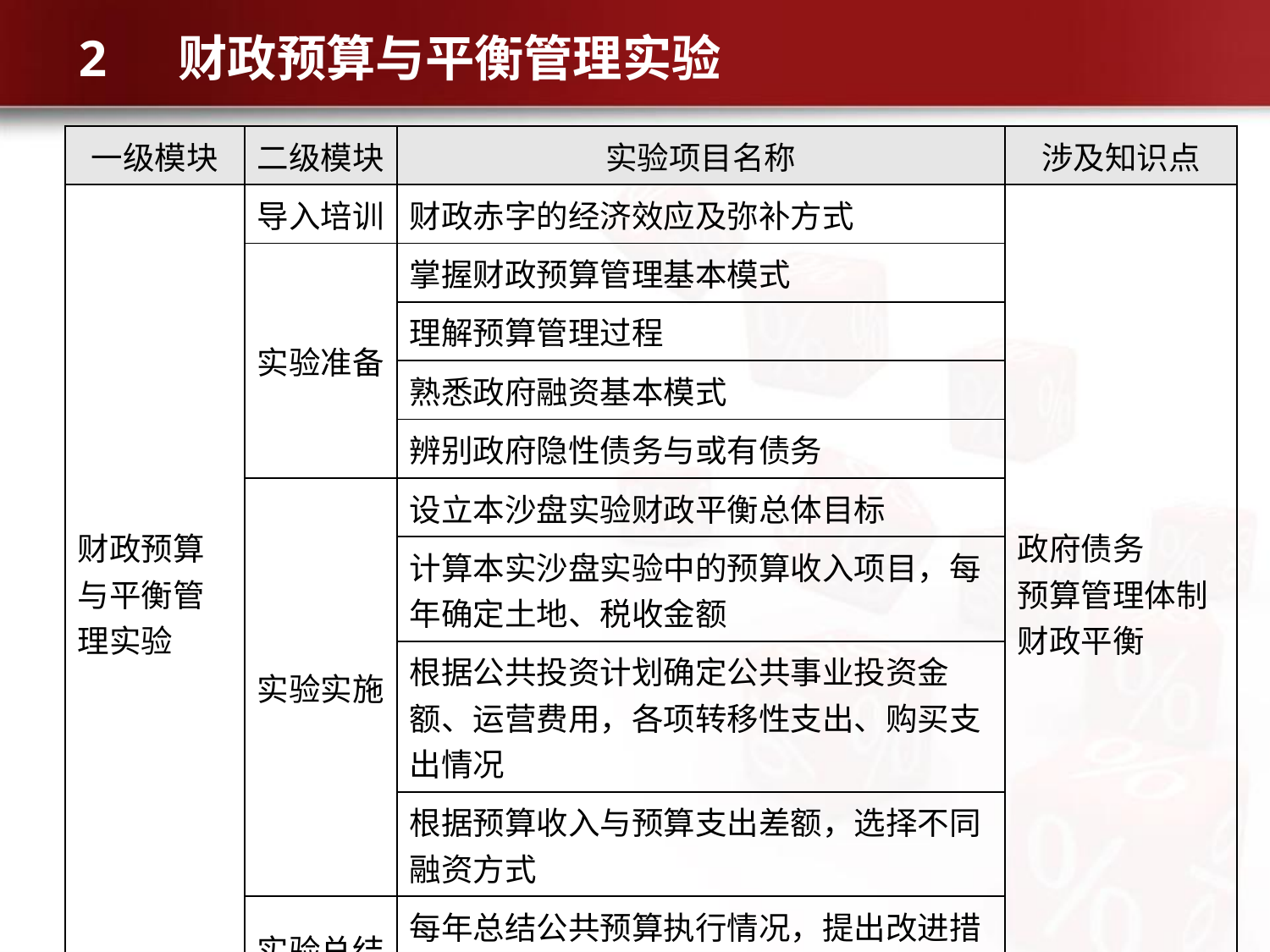

# 2  财政预算与平衡管理实验
| 一级模块 | 二级模块 | 实验项目名称 | 涉及知识点 |
| --- | --- | --- | --- |
| 财政预算与平衡管理实验 | 导入培训 | 财政赤字的经济效应及弥补方式 | 政府债务 预算管理体制 财政平衡 |
|  | 实验准备 | 掌握财政预算管理基本模式 |  |
|  |  | 理解预算管理过程 |  |
|  |  | 熟悉政府融资基本模式 |  |
|  |  | 辨别政府隐性债务与或有债务 |  |
|  | 实验实施 | 设立本沙盘实验财政平衡总体目标 |  |
|  |  | 计算本实沙盘实验中的预算收入项目，每年确定土地、税收金额 |  |
|  |  | 根据公共投资计划确定公共事业投资金额、运营费用，各项转移性支出、购买支出情况 |  |
|  |  | 根据预算收入与预算支出差额，选择不同融资方式 |  |
|  | 实验总结 | 每年总结公共预算执行情况，提出改进措施 |  |